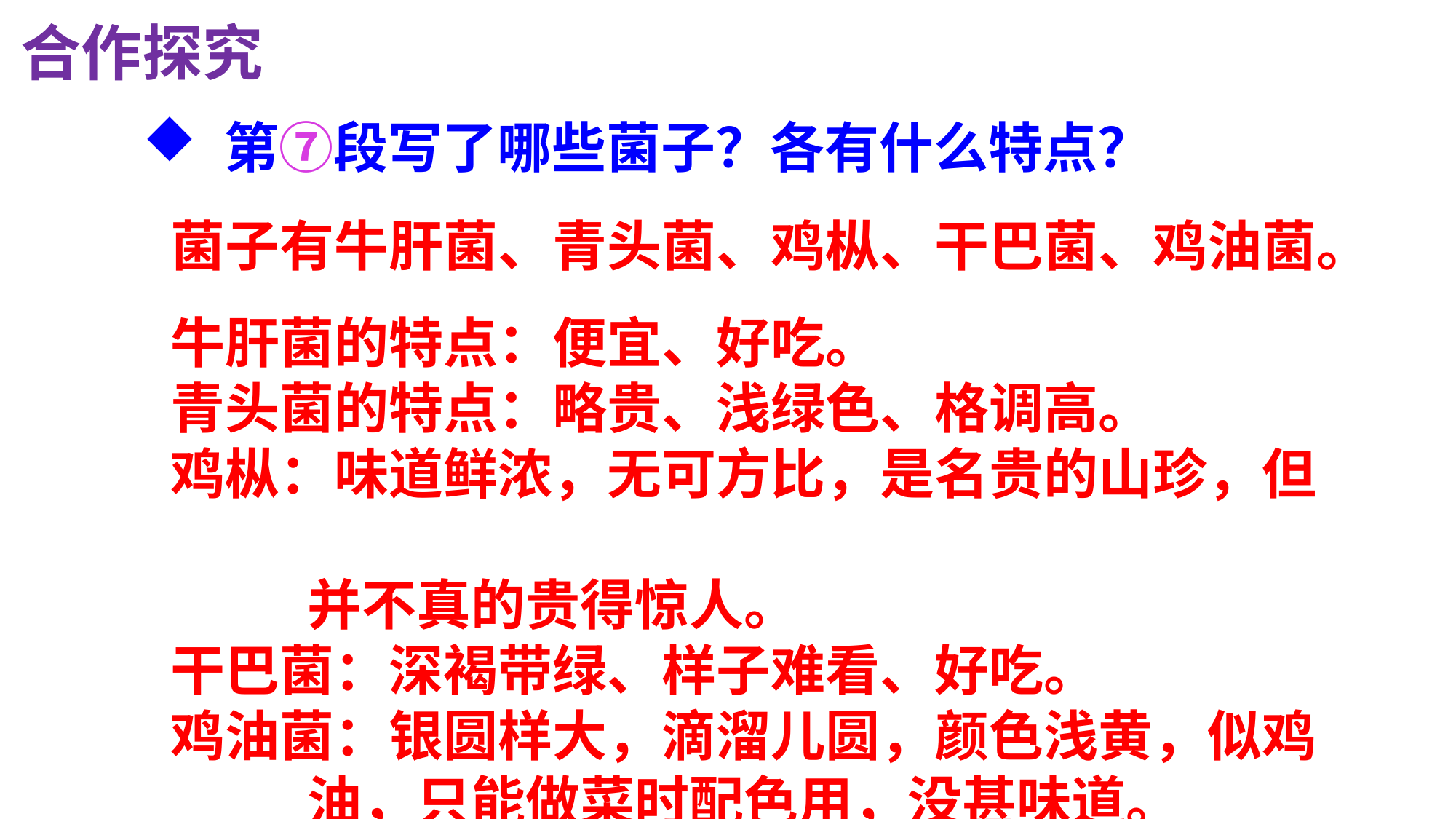

合作探究
第⑦段写了哪些菌子？各有什么特点？
菌子有牛肝菌、青头菌、鸡枞、干巴菌、鸡油菌。
牛肝菌的特点：便宜、好吃。
青头菌的特点：略贵、浅绿色、格调高。
鸡枞：味道鲜浓，无可方比，是名贵的山珍，但
          并不真的贵得惊人。
干巴菌：深褐带绿、样子难看、好吃。
鸡油菌：银圆样大，滴溜儿圆，颜色浅黄，似鸡
          油，只能做菜时配色用，没甚味道。